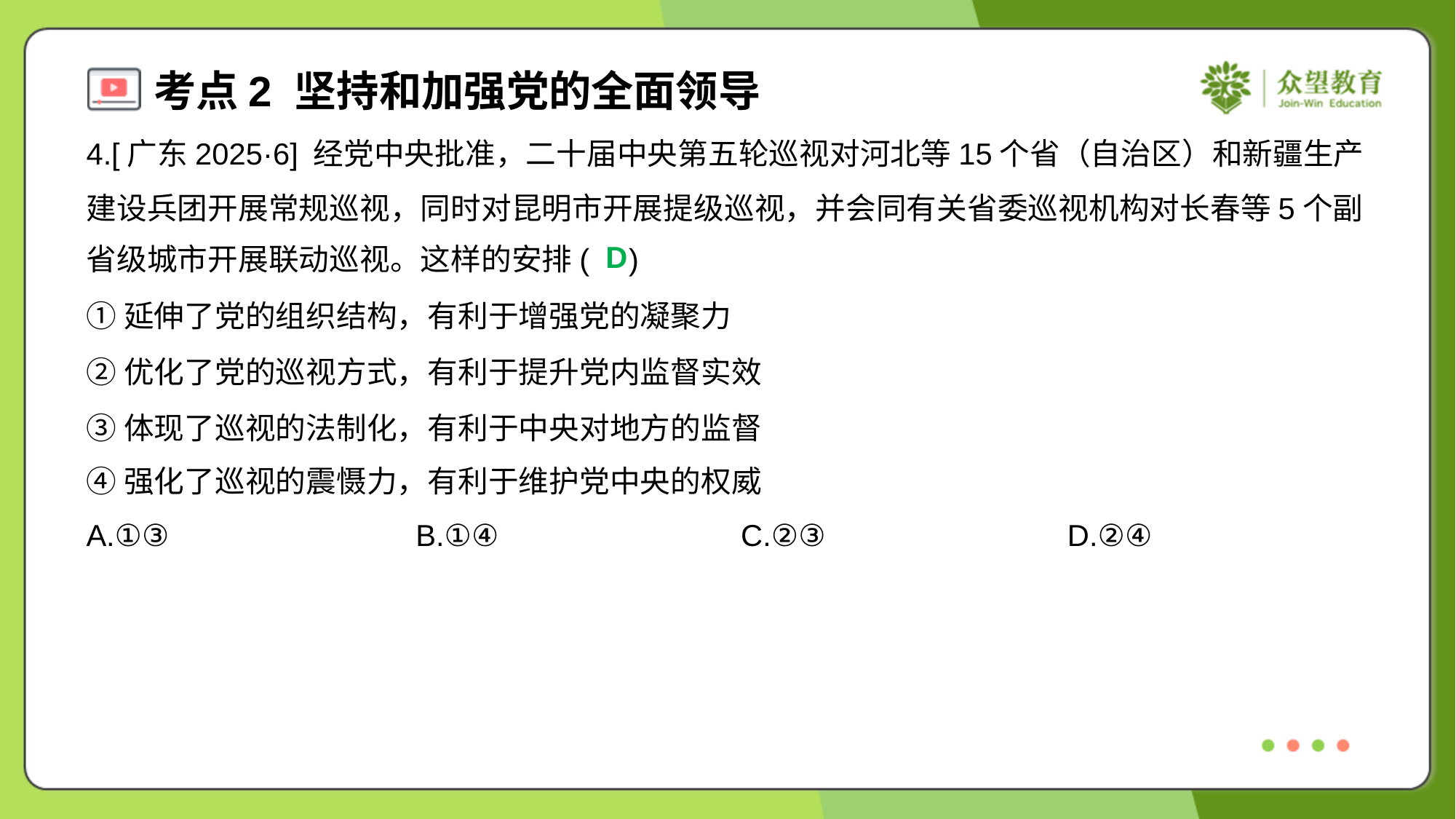

4.[广东2025·6] 经党中央批准，二十届中央第五轮巡视对河北等15个省（自治区）和新疆生产
建设兵团开展常规巡视，同时对昆明市开展提级巡视，并会同有关省委巡视机构对长春等5个副
省级城市开展联动巡视。这样的安排(     )
D
①延伸了党的组织结构，有利于增强党的凝聚力
②优化了党的巡视方式，有利于提升党内监督实效
③体现了巡视的法制化，有利于中央对地方的监督
④强化了巡视的震慑力，有利于维护党中央的权威
A.①③	B.①④	C.②③	D.②④